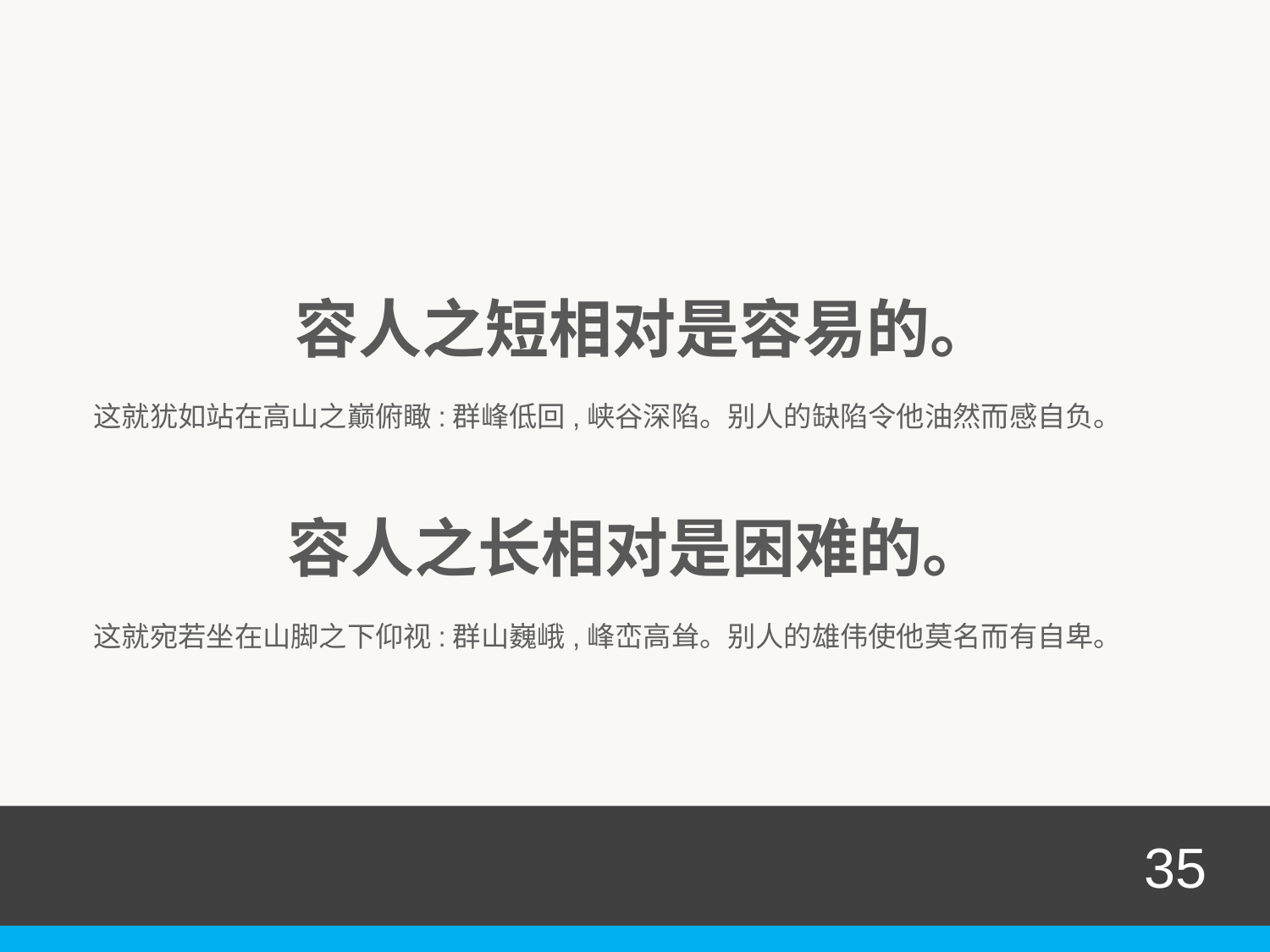

容人之短相对是容易的。
这就犹如站在高山之巅俯瞰:群峰低回,峡谷深陷。别人的缺陷令他油然而感自负。
   容人之长相对是困难的。
这就宛若坐在山脚之下仰视:群山巍峨,峰峦高耸。别人的雄伟使他莫名而有自卑。
35